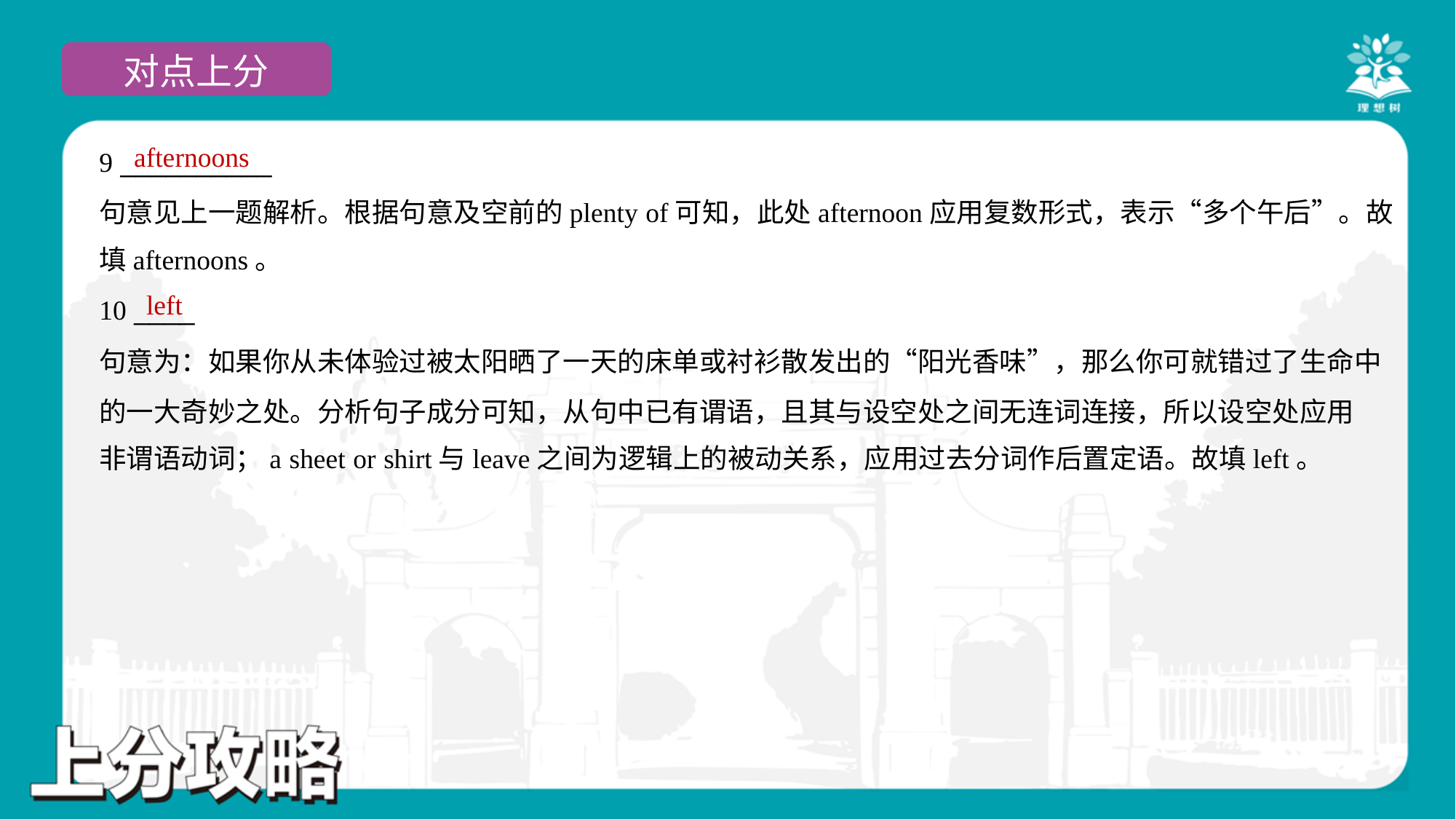

afternoons
9 __________
句意见上一题解析。根据句意及空前的plenty of可知，此处afternoon应用复数形式，表示“多个午后”。故
填afternoons。
left
10 ____
句意为：如果你从未体验过被太阳晒了一天的床单或衬衫散发出的“阳光香味”，那么你可就错过了生命中
的一大奇妙之处。分析句子成分可知，从句中已有谓语，且其与设空处之间无连词连接，所以设空处应用
非谓语动词；a sheet or shirt与leave之间为逻辑上的被动关系，应用过去分词作后置定语。故填left。